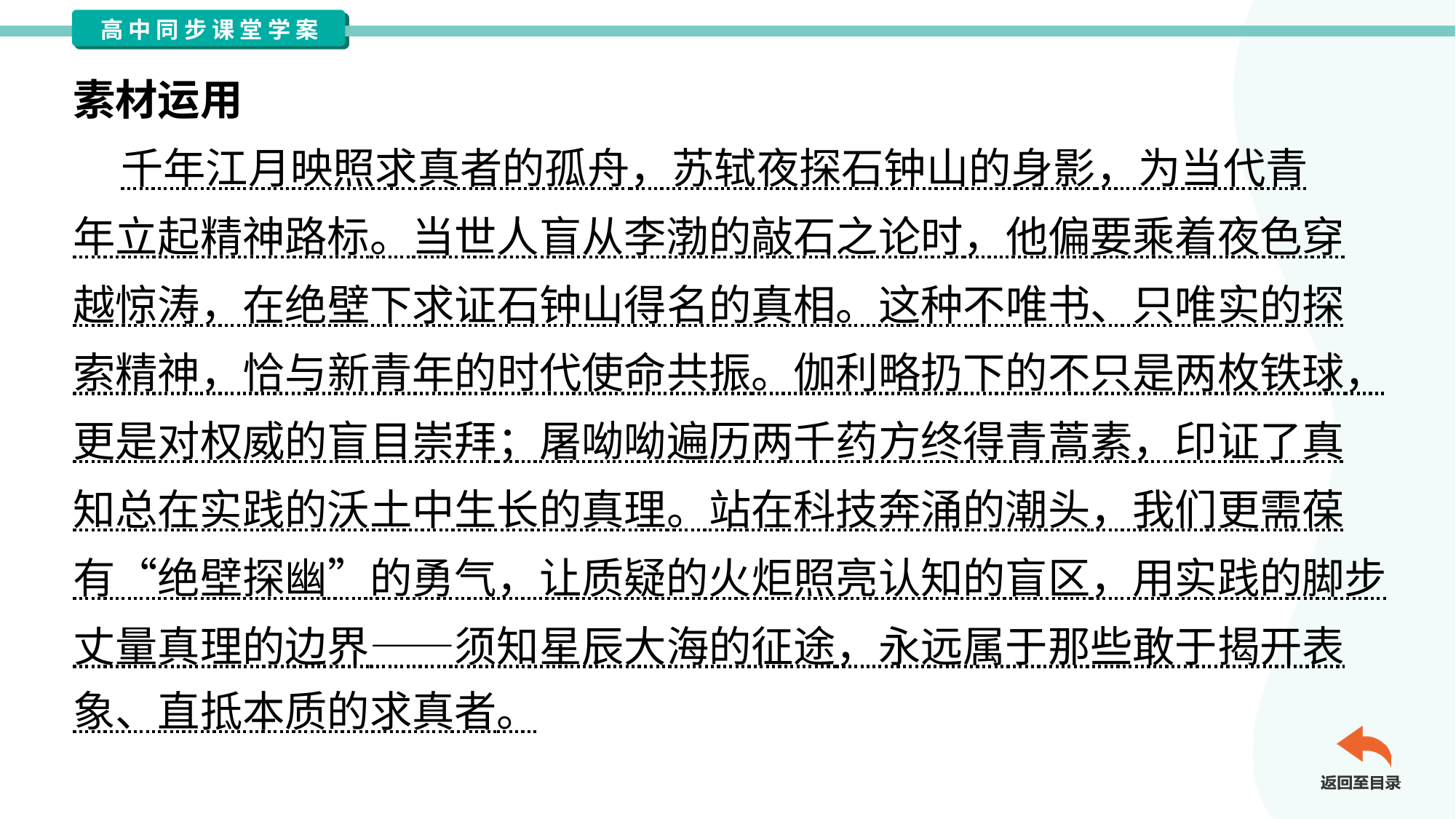

素材运用
    千年江月映照求真者的孤舟，苏轼夜探石钟山的身影，为当代青
年立起精神路标。当世人盲从李渤的敲石之论时，他偏要乘着夜色穿
越惊涛，在绝壁下求证石钟山得名的真相。这种不唯书、只唯实的探
索精神，恰与新青年的时代使命共振。伽利略扔下的不只是两枚铁球，
更是对权威的盲目崇拜；屠呦呦遍历两千药方终得青蒿素，印证了真
知总在实践的沃土中生长的真理。站在科技奔涌的潮头，我们更需葆
有“绝壁探幽”的勇气，让质疑的火炬照亮认知的盲区，用实践的脚步
丈量真理的边界——须知星辰大海的征途，永远属于那些敢于揭开表
象、直抵本质的求真者。#3.1